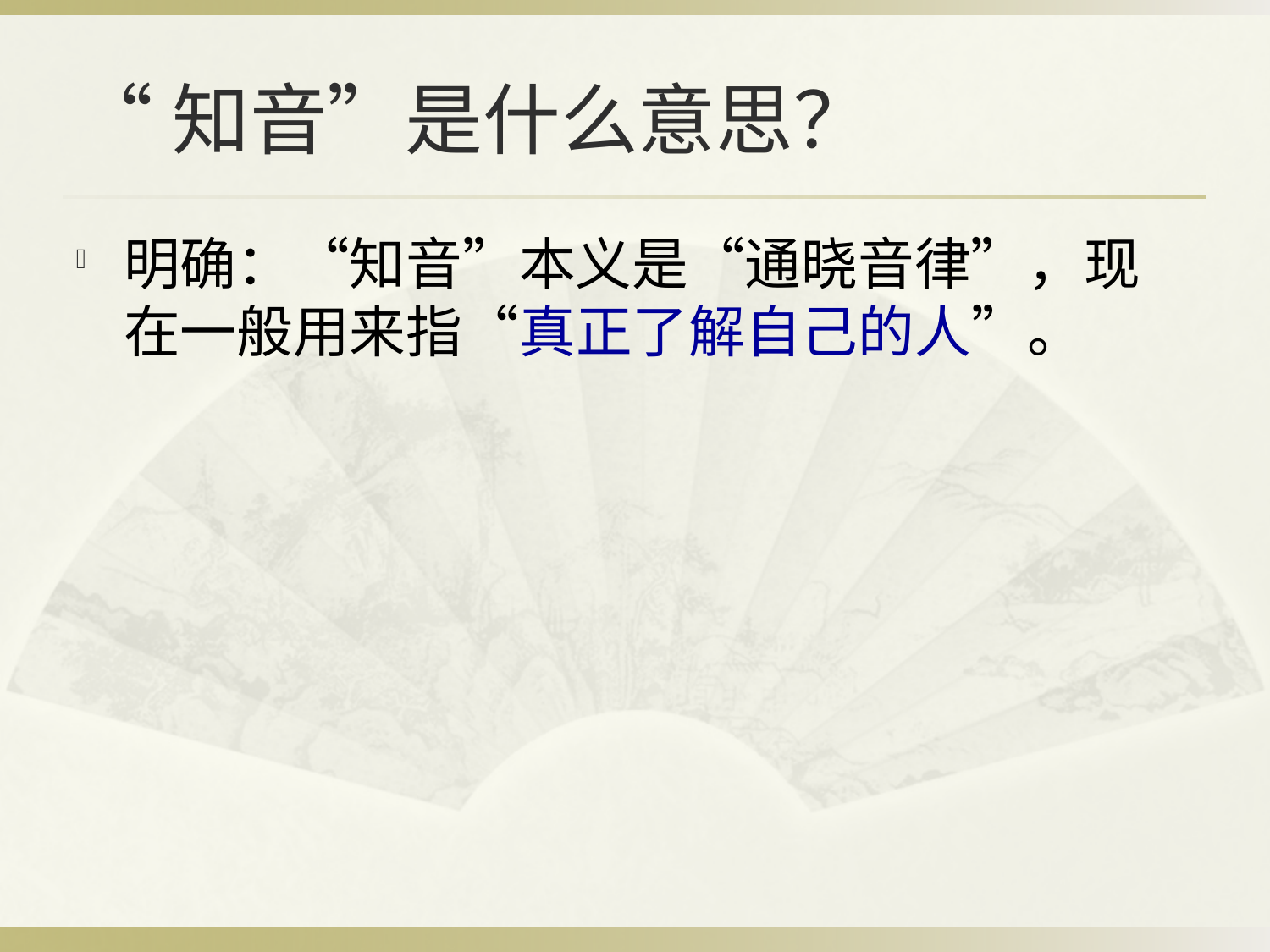

# “知音”是什么意思？
明确：“知音”本义是“通晓音律”，现在一般用来指“真正了解自己的人”。